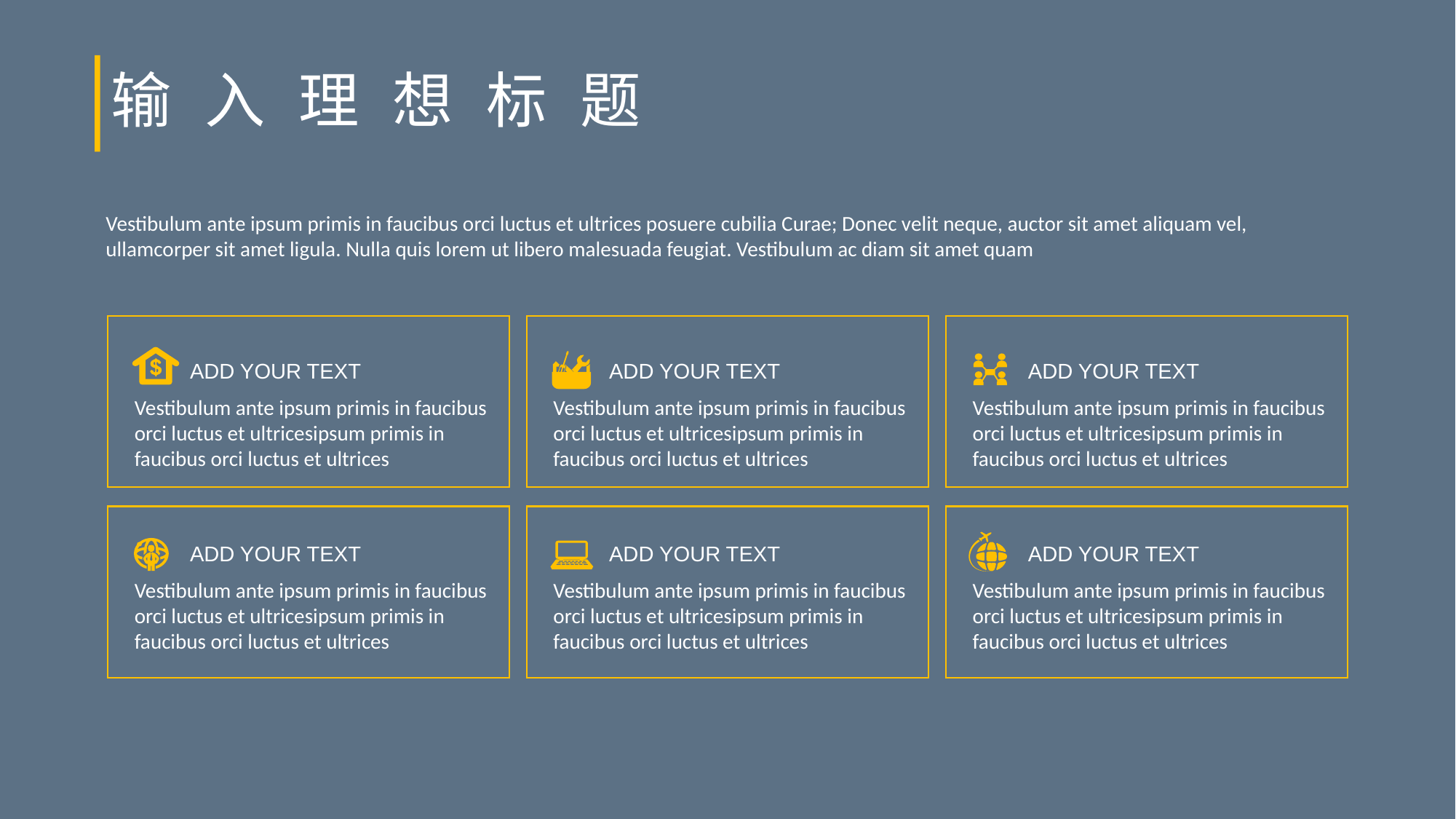

# 输入理想标题
Vestibulum ante ipsum primis in faucibus orci luctus et ultrices posuere cubilia Curae; Donec velit neque, auctor sit amet aliquam vel, ullamcorper sit amet ligula. Nulla quis lorem ut libero malesuada feugiat. Vestibulum ac diam sit amet quam

ADD YOUR TEXT
ADD YOUR TEXT
ADD YOUR TEXT

Vestibulum ante ipsum primis in faucibus orci luctus et ultricesipsum primis in faucibus orci luctus et ultrices
Vestibulum ante ipsum primis in faucibus orci luctus et ultricesipsum primis in faucibus orci luctus et ultrices
Vestibulum ante ipsum primis in faucibus orci luctus et ultricesipsum primis in faucibus orci luctus et ultrices

ADD YOUR TEXT
ADD YOUR TEXT
ADD YOUR TEXT

Vestibulum ante ipsum primis in faucibus orci luctus et ultricesipsum primis in faucibus orci luctus et ultrices
Vestibulum ante ipsum primis in faucibus orci luctus et ultricesipsum primis in faucibus orci luctus et ultrices
Vestibulum ante ipsum primis in faucibus orci luctus et ultricesipsum primis in faucibus orci luctus et ultrices